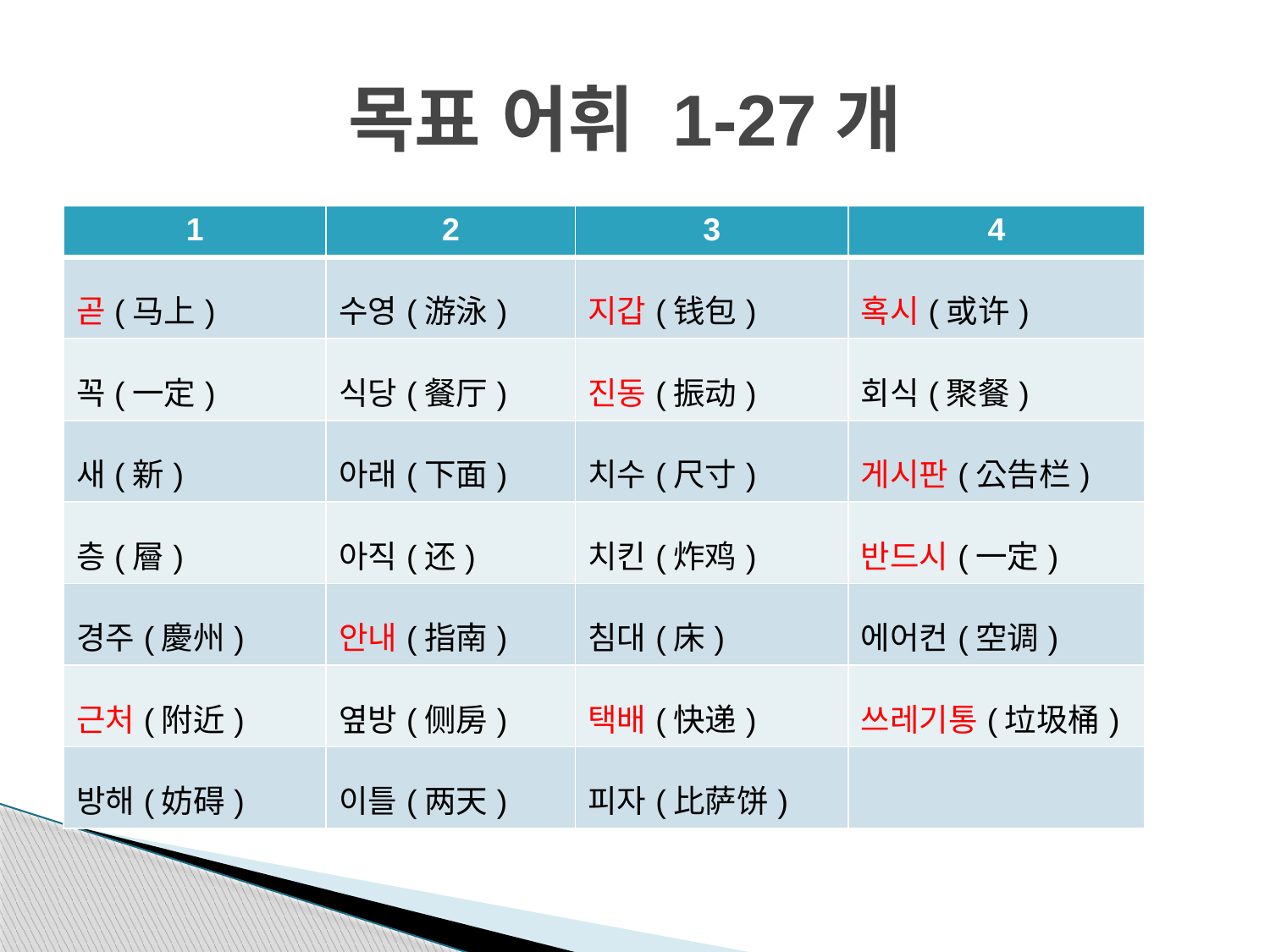

# 목표 어휘 1-27개
| 1 | 2 | 3 | 4 |
| --- | --- | --- | --- |
| 곧(马上) | 수영(游泳) | 지갑(钱包) | 혹시(或许) |
| 꼭(一定) | 식당(餐厅) | 진동(振动) | 회식(聚餐) |
| 새(新) | 아래(下面) | 치수(尺寸) | 게시판(公告栏) |
| 층(層) | 아직(还) | 치킨(炸鸡) | 반드시(一定) |
| 경주(慶州) | 안내(指南) | 침대(床) | 에어컨(空调) |
| 근처(附近) | 옆방(侧房) | 택배(快递) | 쓰레기통(垃圾桶) |
| 방해(妨碍) | 이틀(两天) | 피자(比萨饼) |  |